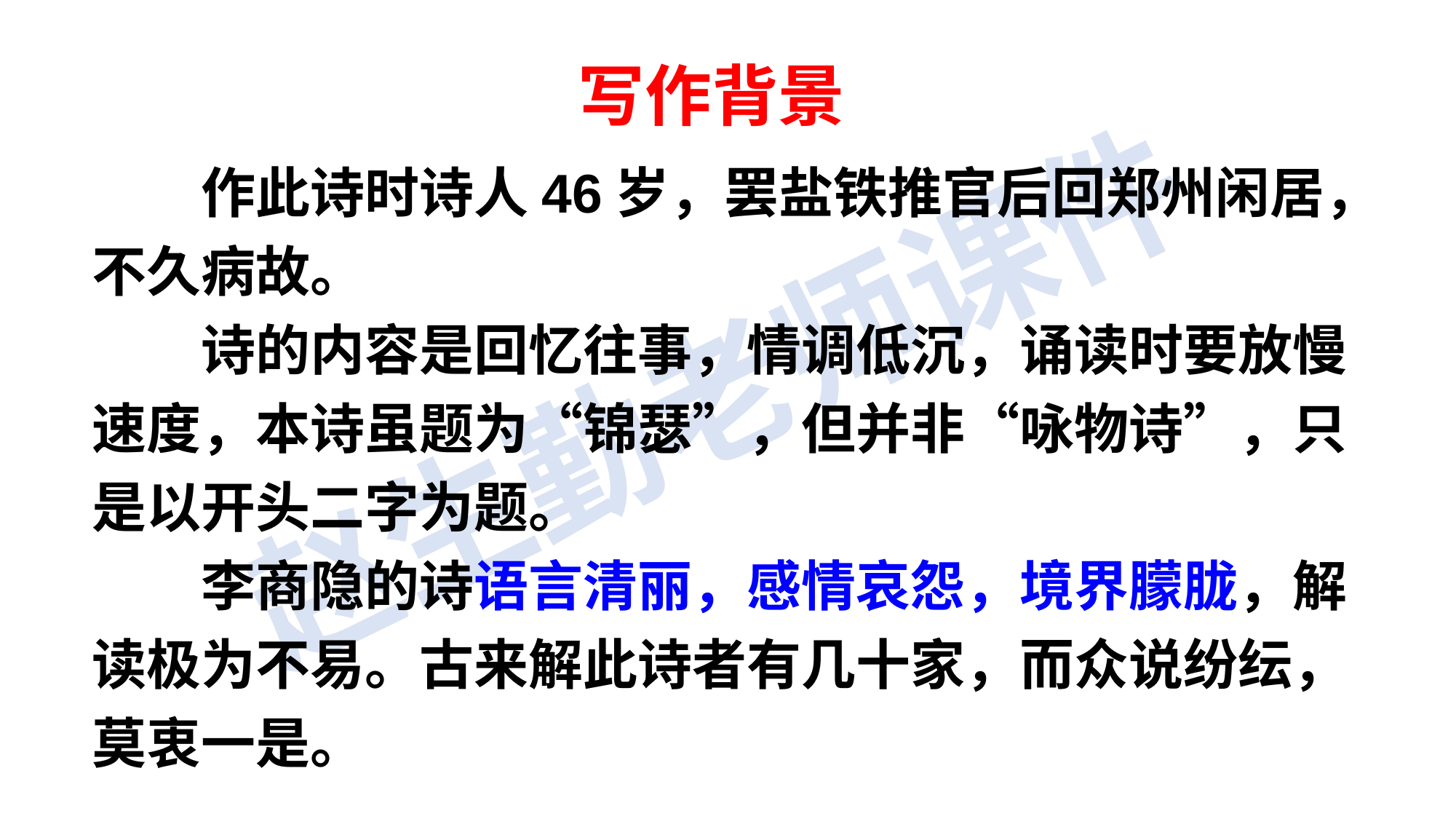

写作背景
　　作此诗时诗人46岁，罢盐铁推官后回郑州闲居，不久病故。
　　诗的内容是回忆往事，情调低沉，诵读时要放慢速度，本诗虽题为“锦瑟”，但并非“咏物诗”，只是以开头二字为题。
　　李商隐的诗语言清丽，感情哀怨，境界朦胧，解读极为不易。古来解此诗者有几十家，而众说纷纭，莫衷一是。